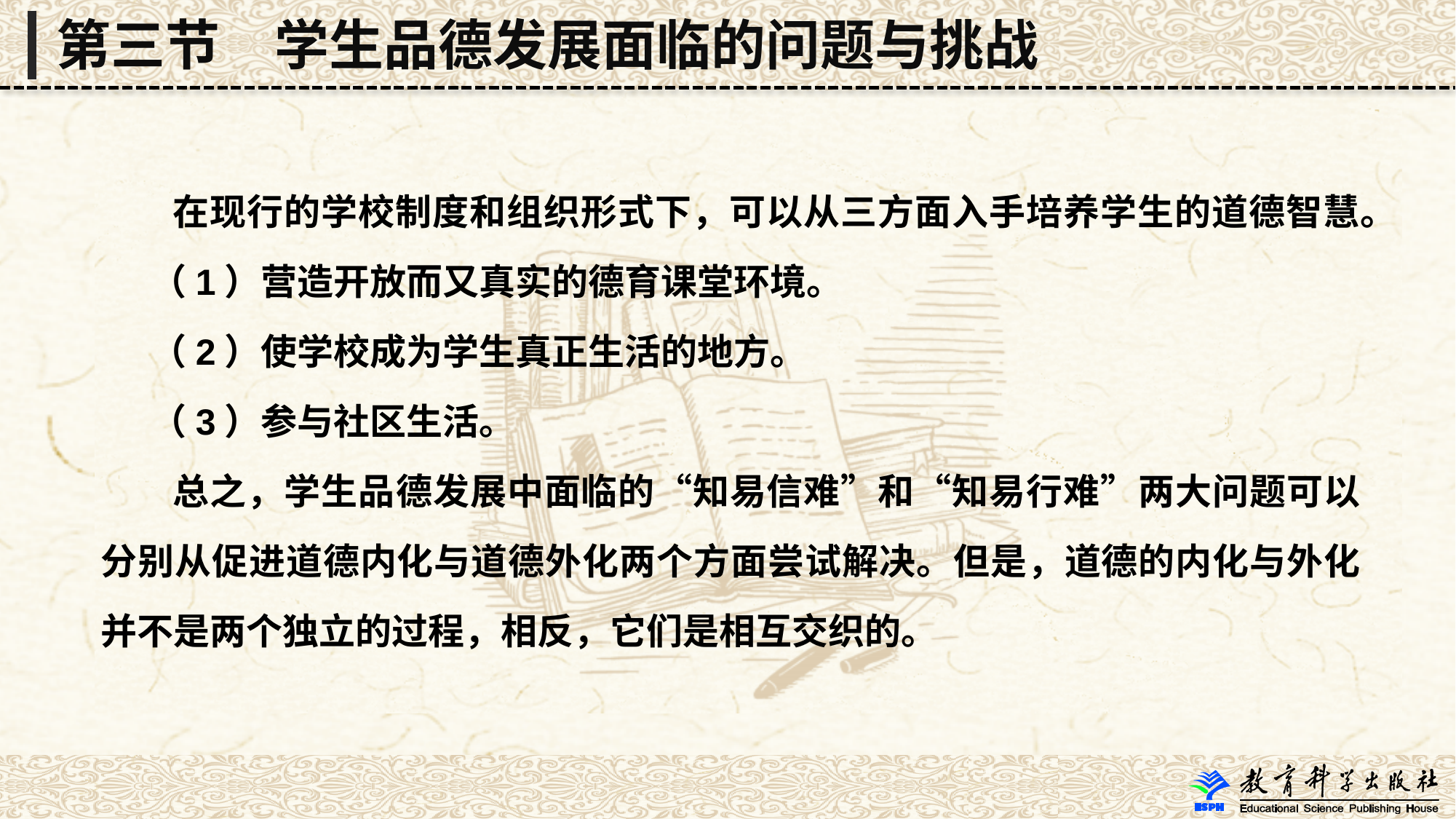

第三节　学生品德发展面临的问题与挑战
       在现行的学校制度和组织形式下，可以从三方面入手培养学生的道德智慧。
     （1）营造开放而又真实的德育课堂环境。
     （2）使学校成为学生真正生活的地方。
     （3）参与社区生活。
       总之，学生品德发展中面临的“知易信难”和“知易行难”两大问题可以分别从促进道德内化与道德外化两个方面尝试解决。但是，道德的内化与外化并不是两个独立的过程，相反，它们是相互交织的。